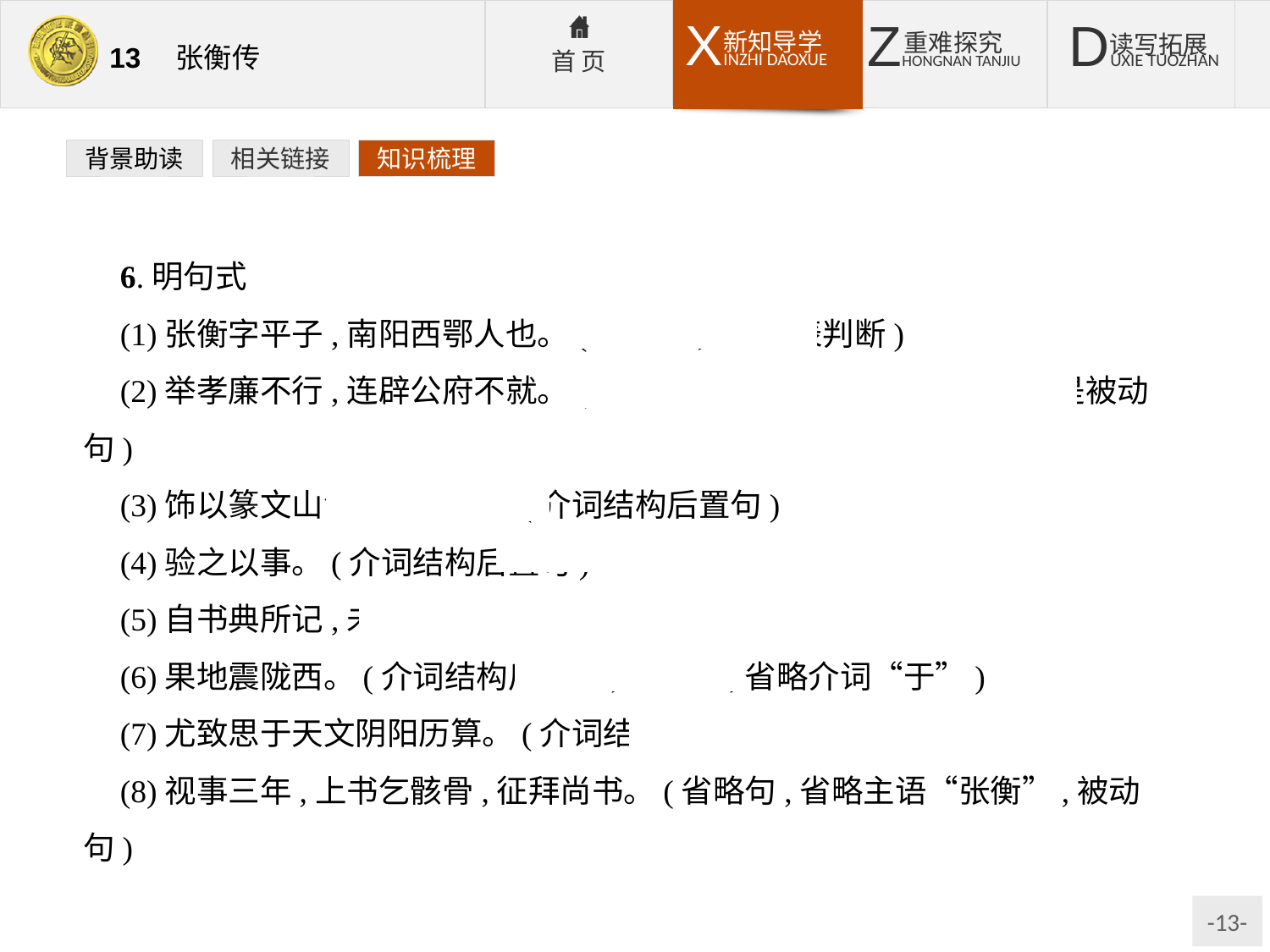

背景助读
相关链接
知识梳理
6.明句式
(1)张衡字平子,南阳西鄂人也。(判断句,“也”表判断)
(2)举孝廉不行,连辟公府不就。(省略句,省略主语“张衡”,同时是被动句)
(3)饰以篆文山龟鸟兽之形。(介词结构后置句)
(4)验之以事。(介词结构后置句)
(5)自书典所记,未之有也。(宾语前置句)
(6)果地震陇西。(介词结构后置句,省略句,省略介词“于”)
(7)尤致思于天文阴阳历算。(介词结构后置句)
(8)视事三年,上书乞骸骨,征拜尚书。(省略句,省略主语“张衡”,被动句)